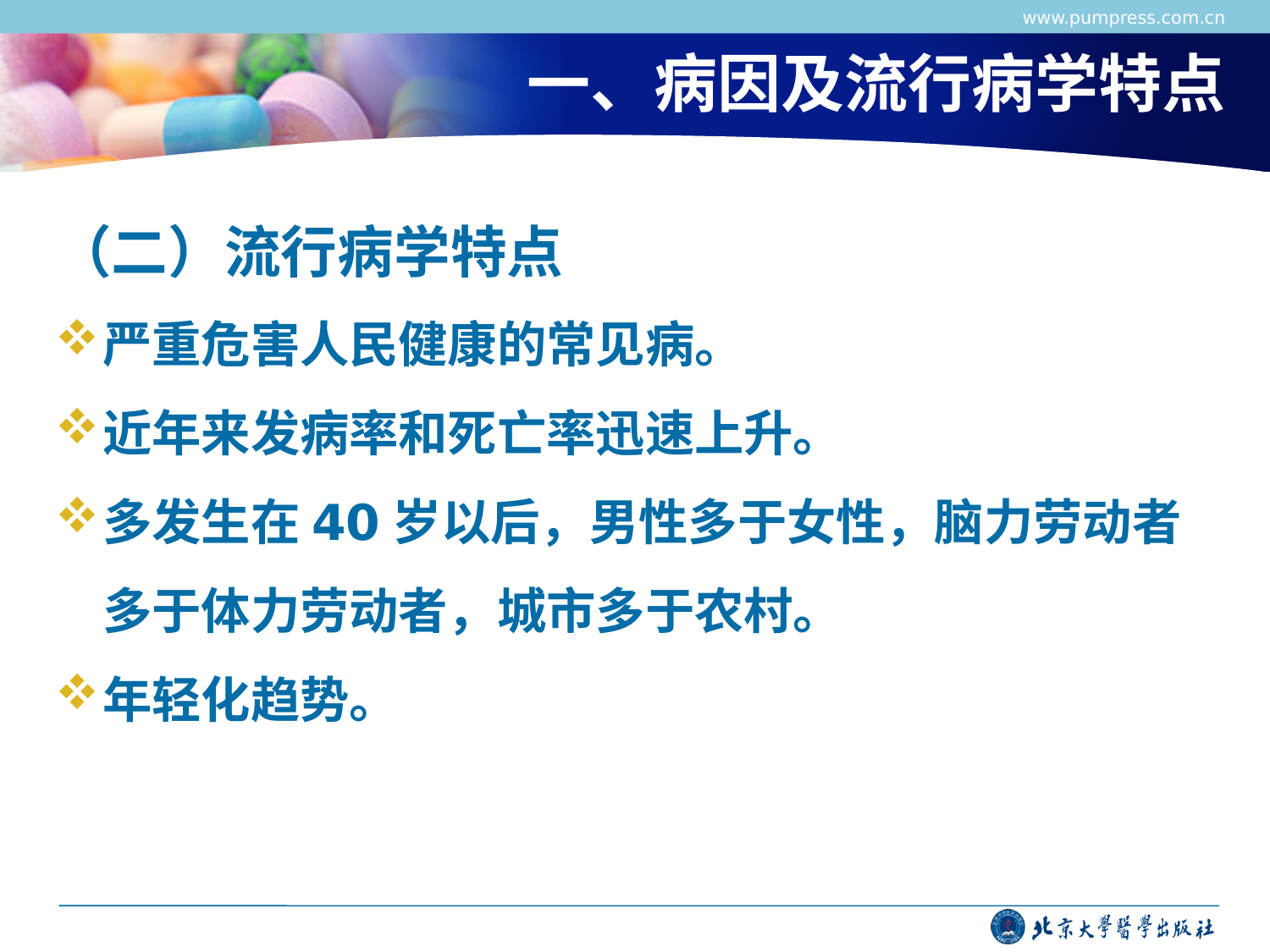

www.pumpress.com.cn
# 一、病因及流行病学特点
（二）流行病学特点
严重危害人民健康的常见病。
近年来发病率和死亡率迅速上升。
多发生在40岁以后，男性多于女性，脑力劳动者多于体力劳动者，城市多于农村。
年轻化趋势。